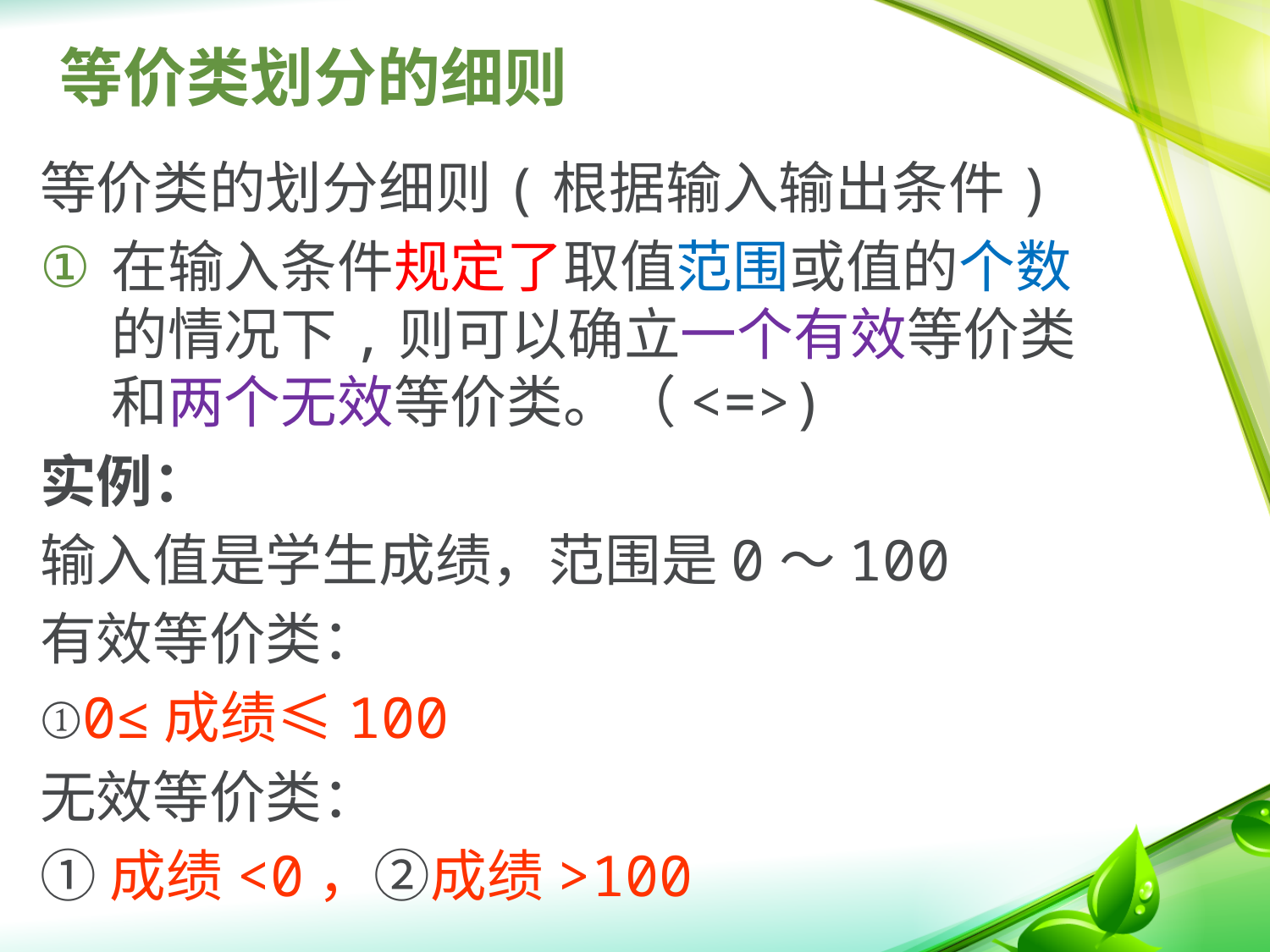

# 等价类划分的细则
等价类的划分细则(根据输入输出条件)
在输入条件规定了取值范围或值的个数的情况下,则可以确立一个有效等价类和两个无效等价类。（<=>)
实例：
输入值是学生成绩，范围是0～100
有效等价类：
①0≤成绩≤100
无效等价类：
①成绩<0，②成绩>100